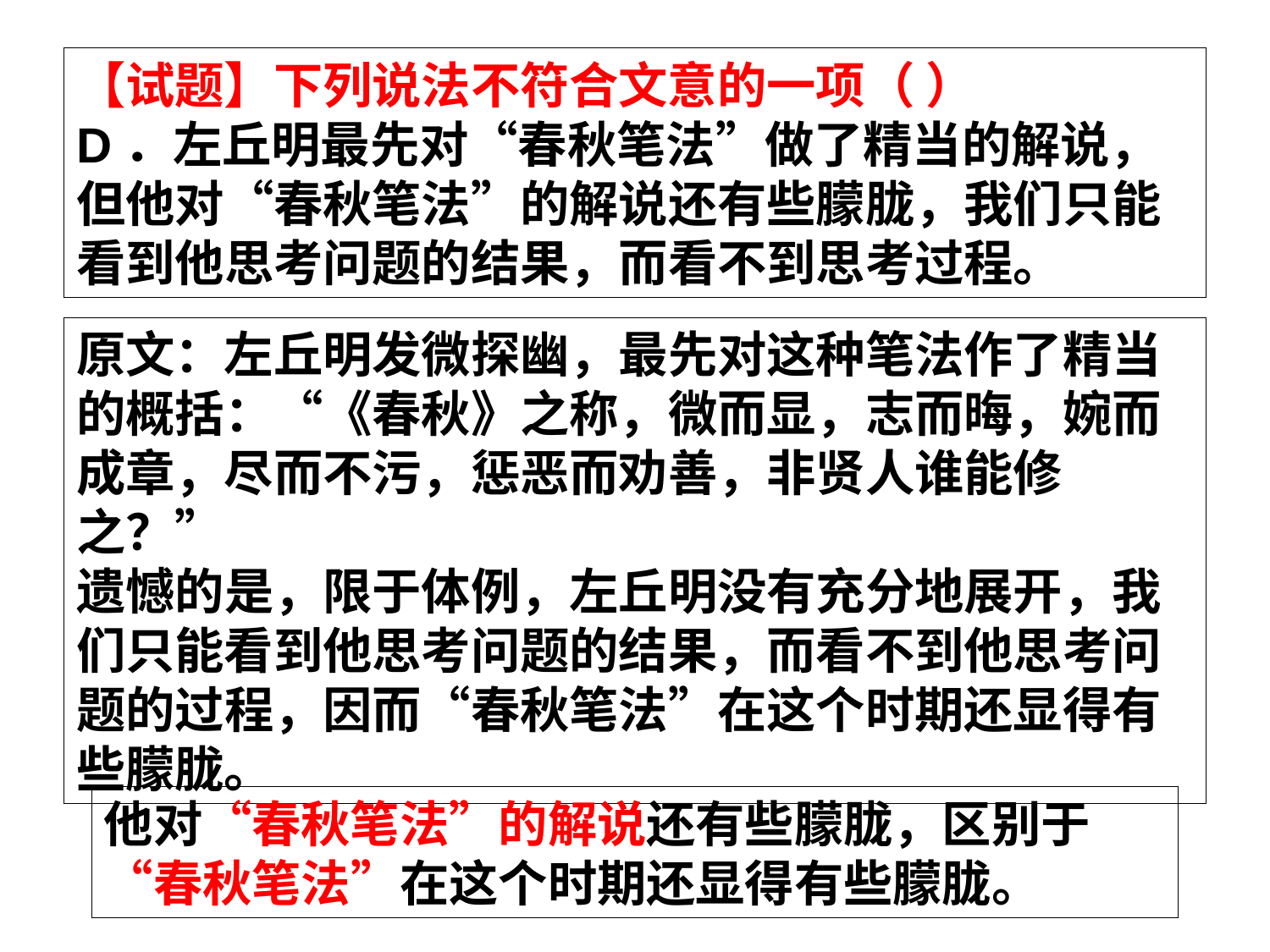

【试题】下列说法不符合文意的一项（ ）
D．左丘明最先对“春秋笔法”做了精当的解说，但他对“春秋笔法”的解说还有些朦胧，我们只能看到他思考问题的结果，而看不到思考过程。
原文：左丘明发微探幽，最先对这种笔法作了精当的概括：“《春秋》之称，微而显，志而晦，婉而成章，尽而不污，惩恶而劝善，非贤人谁能修之？”
遗憾的是，限于体例，左丘明没有充分地展开，我们只能看到他思考问题的结果，而看不到他思考问题的过程，因而“春秋笔法”在这个时期还显得有些朦胧。
他对“春秋笔法”的解说还有些朦胧，区别于“春秋笔法”在这个时期还显得有些朦胧。